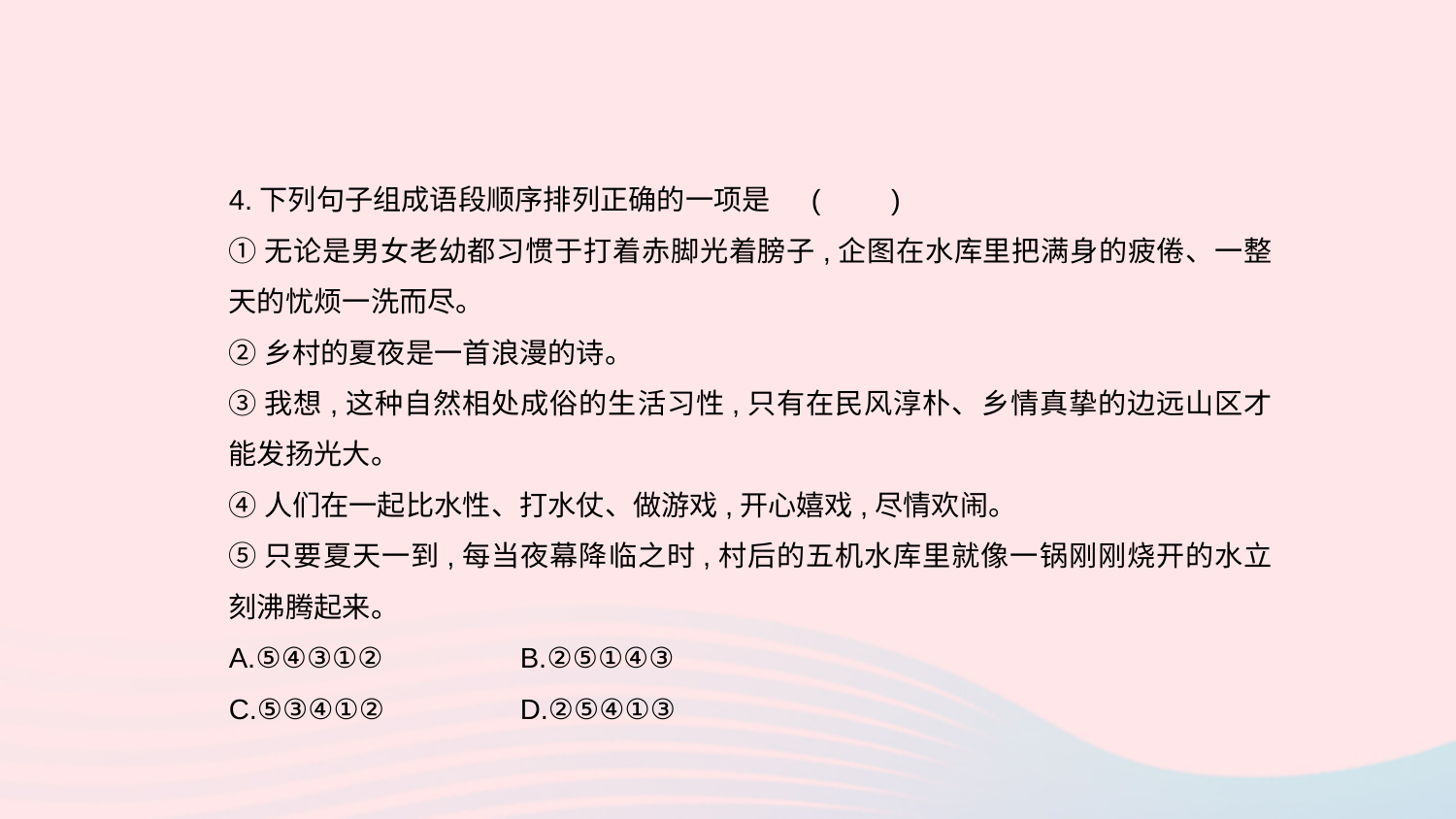

4.下列句子组成语段顺序排列正确的一项是	(　　)
①无论是男女老幼都习惯于打着赤脚光着膀子,企图在水库里把满身的疲倦、一整天的忧烦一洗而尽。
②乡村的夏夜是一首浪漫的诗。
③我想,这种自然相处成俗的生活习性,只有在民风淳朴、乡情真挚的边远山区才能发扬光大。
④人们在一起比水性、打水仗、做游戏,开心嬉戏,尽情欢闹。
⑤只要夏天一到,每当夜幕降临之时,村后的五机水库里就像一锅刚刚烧开的水立刻沸腾起来。
A.⑤④③①②	B.②⑤①④③
C.⑤③④①②	D.②⑤④①③